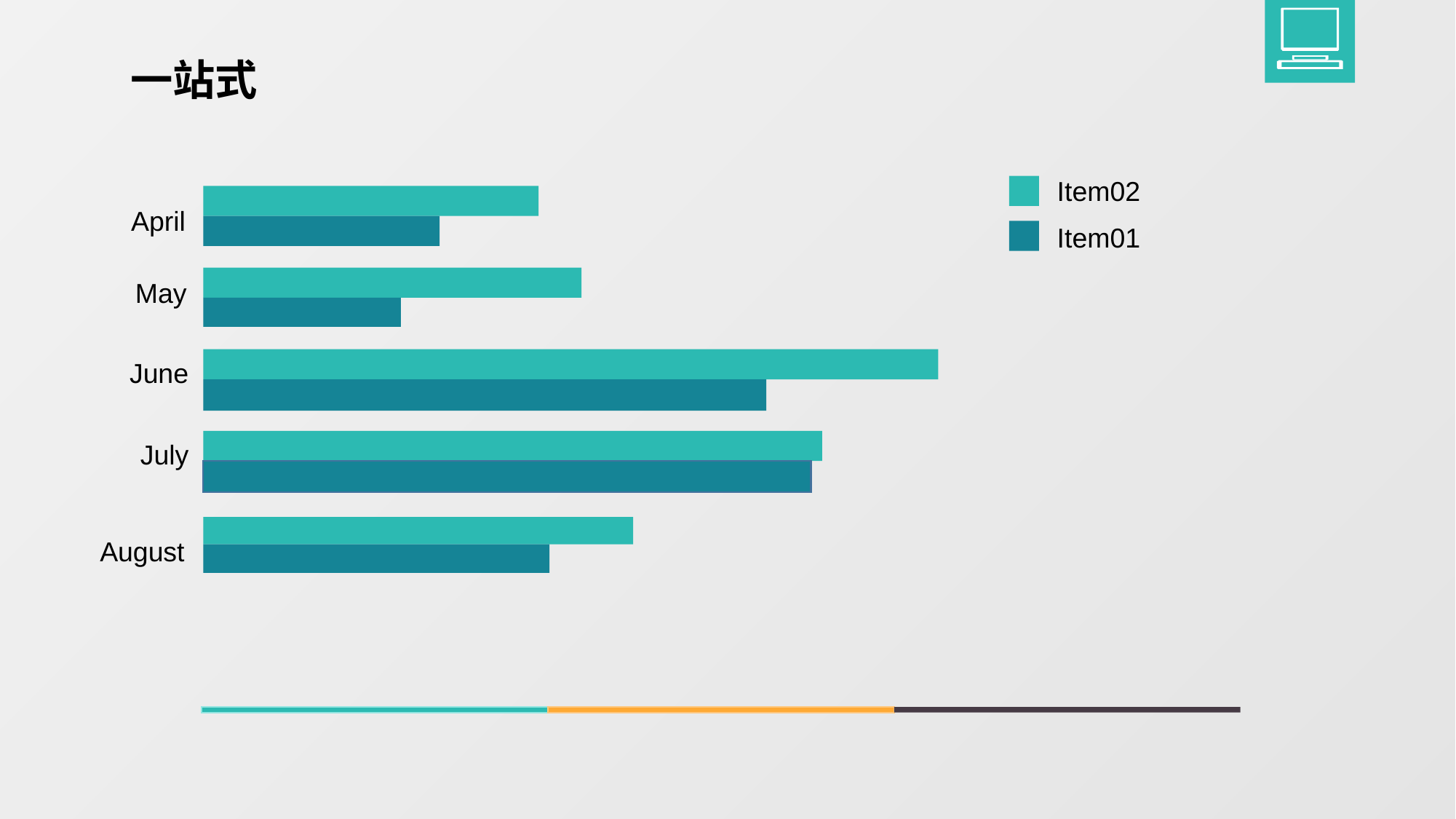

一站式
Item02

Item01

April

May

June

July

August